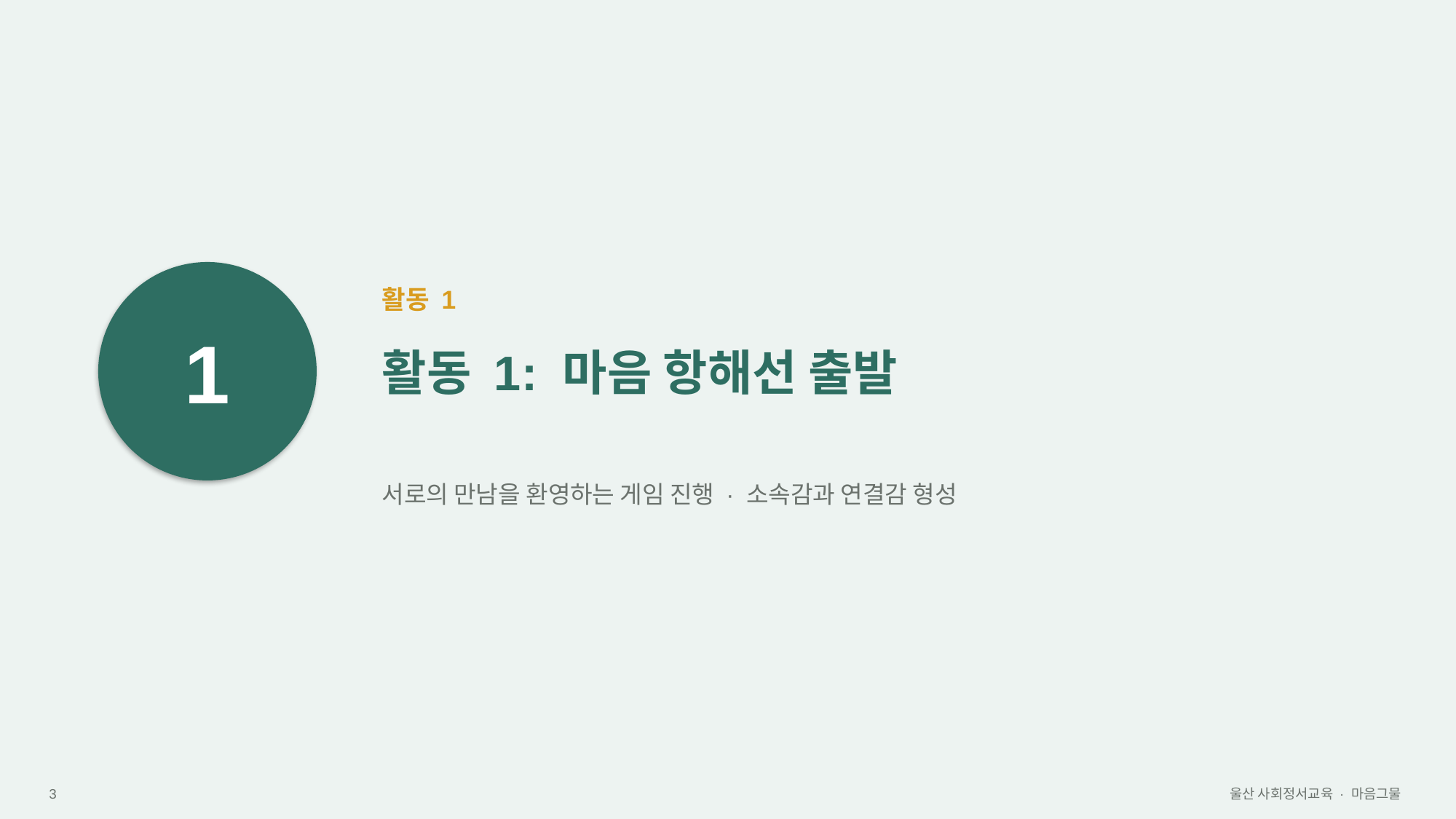

1
활동 1
활동 1: 마음 항해선 출발
서로의 만남을 환영하는 게임 진행 · 소속감과 연결감 형성
3
울산 사회정서교육 · 마음그물